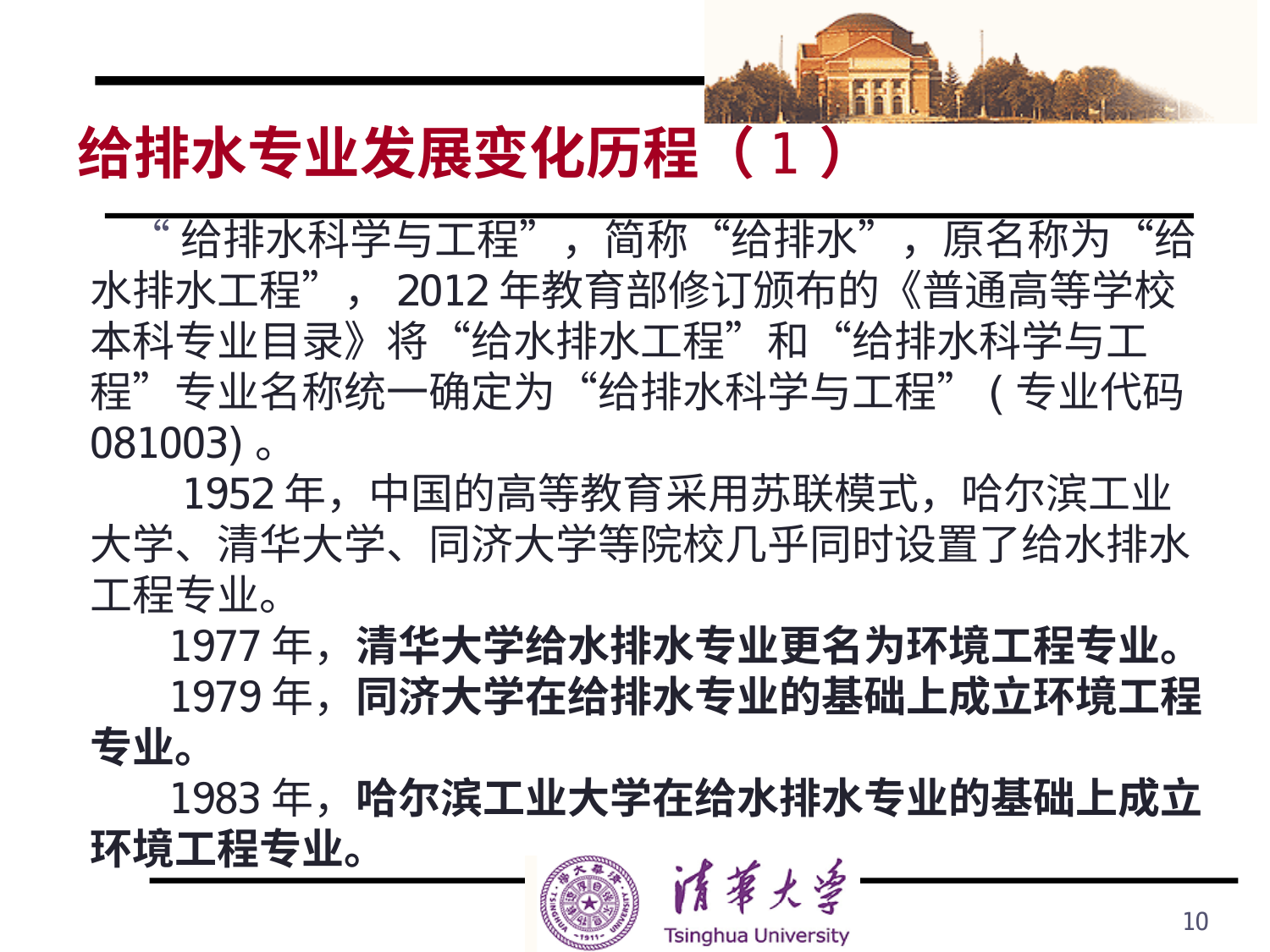

# 给排水专业发展变化历程（1）
    “给排水科学与工程”，简称“给排水”，原名称为“给水排水工程”，2012年教育部修订颁布的《普通高等学校本科专业目录》将“给水排水工程”和“给排水科学与工程”专业名称统一确定为“给排水科学与工程”(专业代码081003)。
       1952年，中国的高等教育采用苏联模式，哈尔滨工业大学、清华大学、同济大学等院校几乎同时设置了给水排水工程专业。
      1977年，清华大学给水排水专业更名为环境工程专业。
      1979年，同济大学在给排水专业的基础上成立环境工程专业。
      1983年，哈尔滨工业大学在给水排水专业的基础上成立环境工程专业。